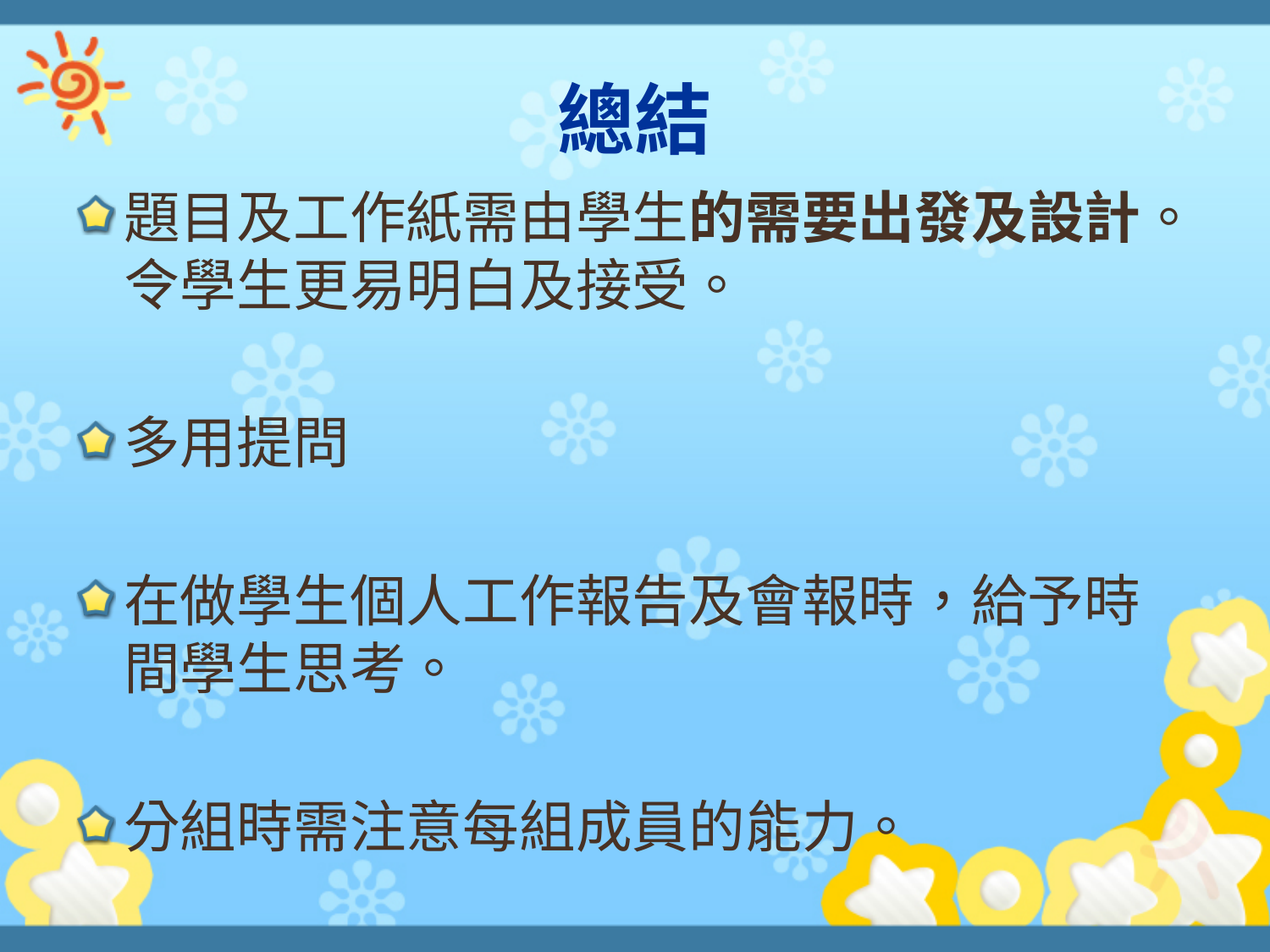

# 總結
題目及工作紙需由學生的需要出發及設計。令學生更易明白及接受。

多用提問

在做學生個人工作報告及會報時，給予時間學生思考。

分組時需注意每組成員的能力。